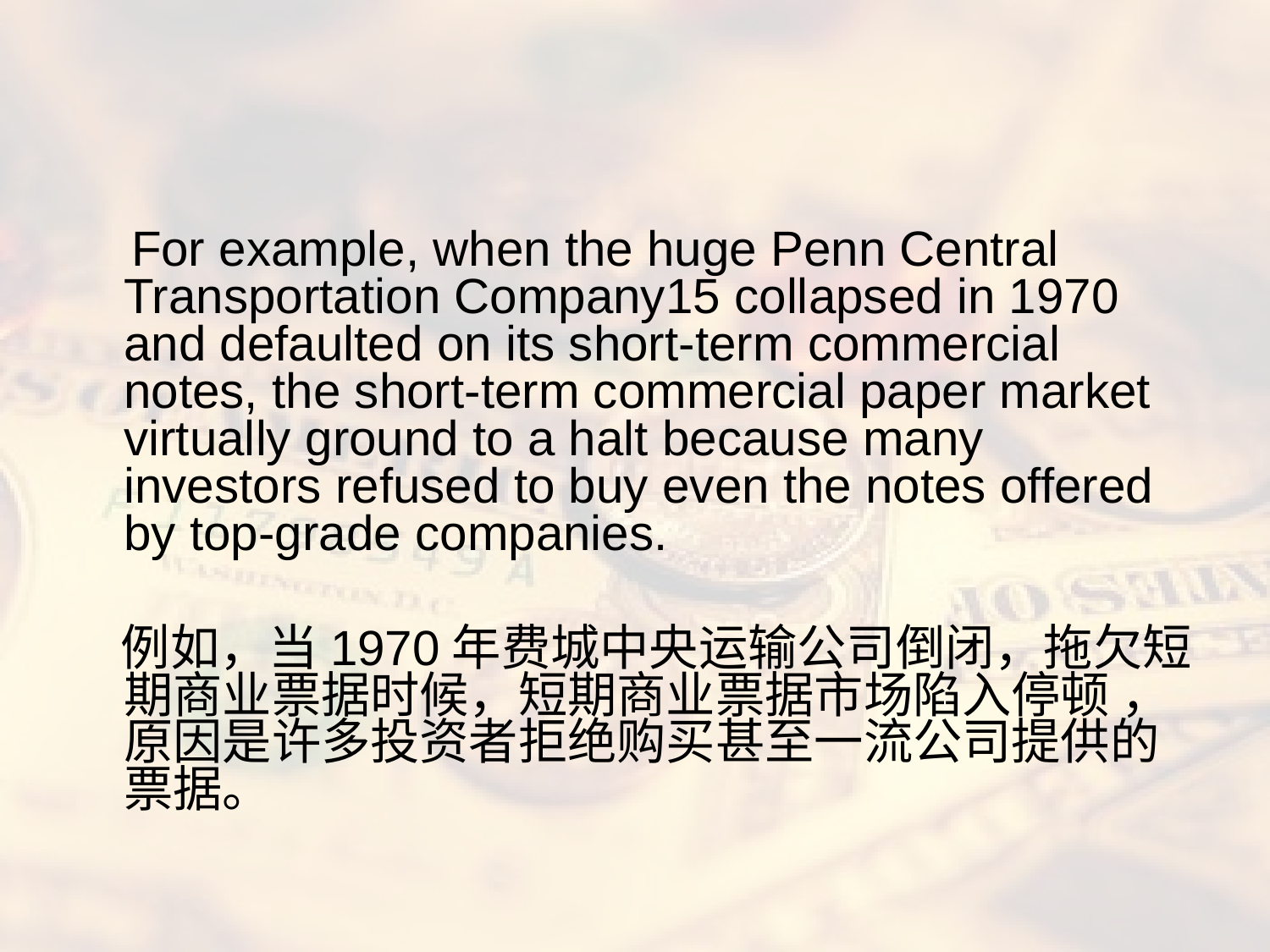

#
    For example, when the huge Penn Central Transportation Company15 collapsed in 1970 and defaulted on its short-term commercial notes, the short-term commercial paper market virtually ground to a halt because many investors refused to buy even the notes offered by top-grade companies.

   例如，当1970年费城中央运输公司倒闭，拖欠短期商业票据时候，短期商业票据市场陷入停顿 ， 原因是许多投资者拒绝购买甚至一流公司提供的票据。